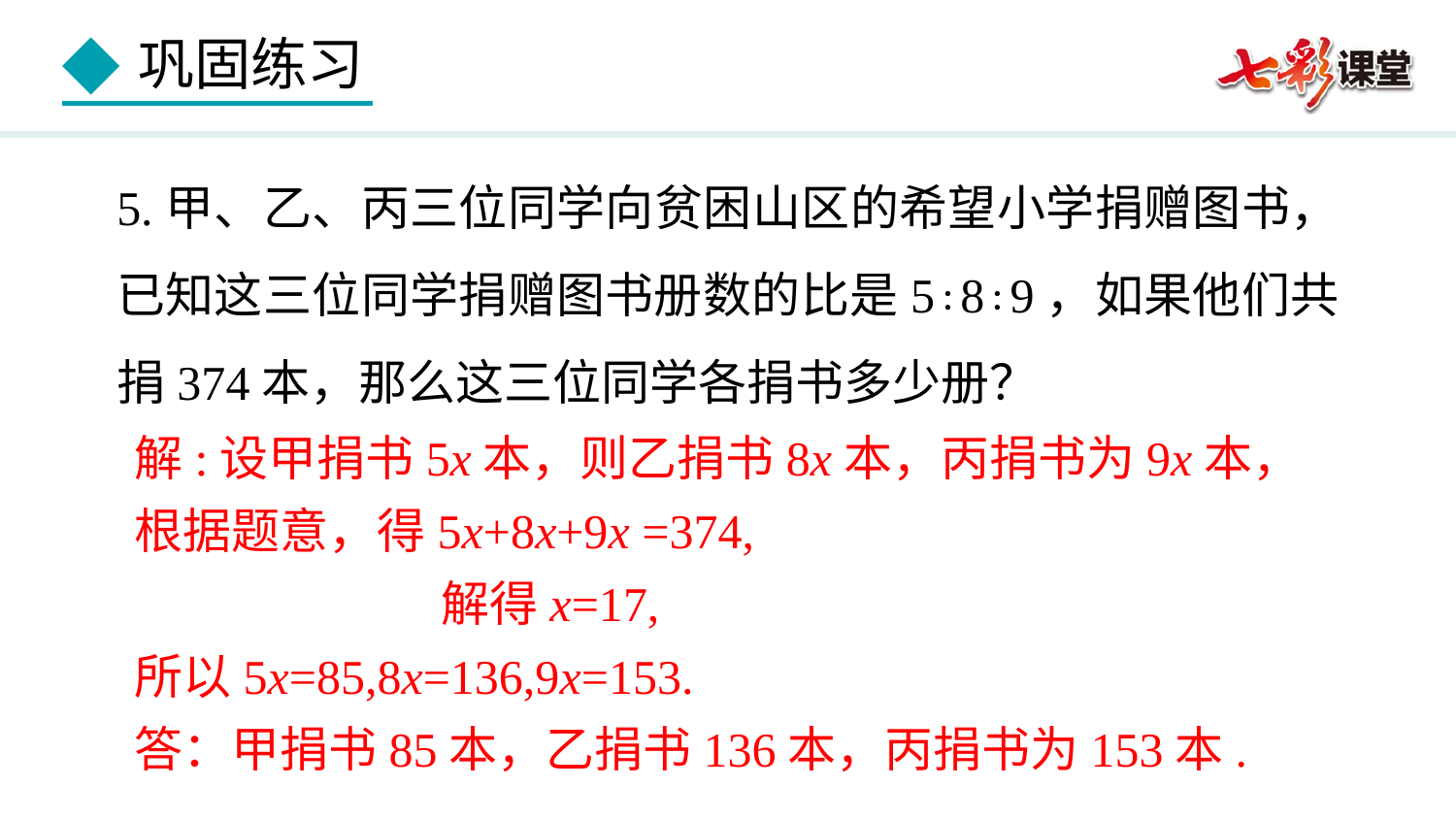

5.甲、乙、丙三位同学向贫困山区的希望小学捐赠图书，已知这三位同学捐赠图书册数的比是5∶8∶9，如果他们共捐374本，那么这三位同学各捐书多少册？
解:设甲捐书5x本，则乙捐书8x本，丙捐书为9x本，
根据题意，得5x+8x+9x =374,
                           解得x=17,
所以5x=85,8x=136,9x=153.
答：甲捐书85本，乙捐书136本，丙捐书为153本.